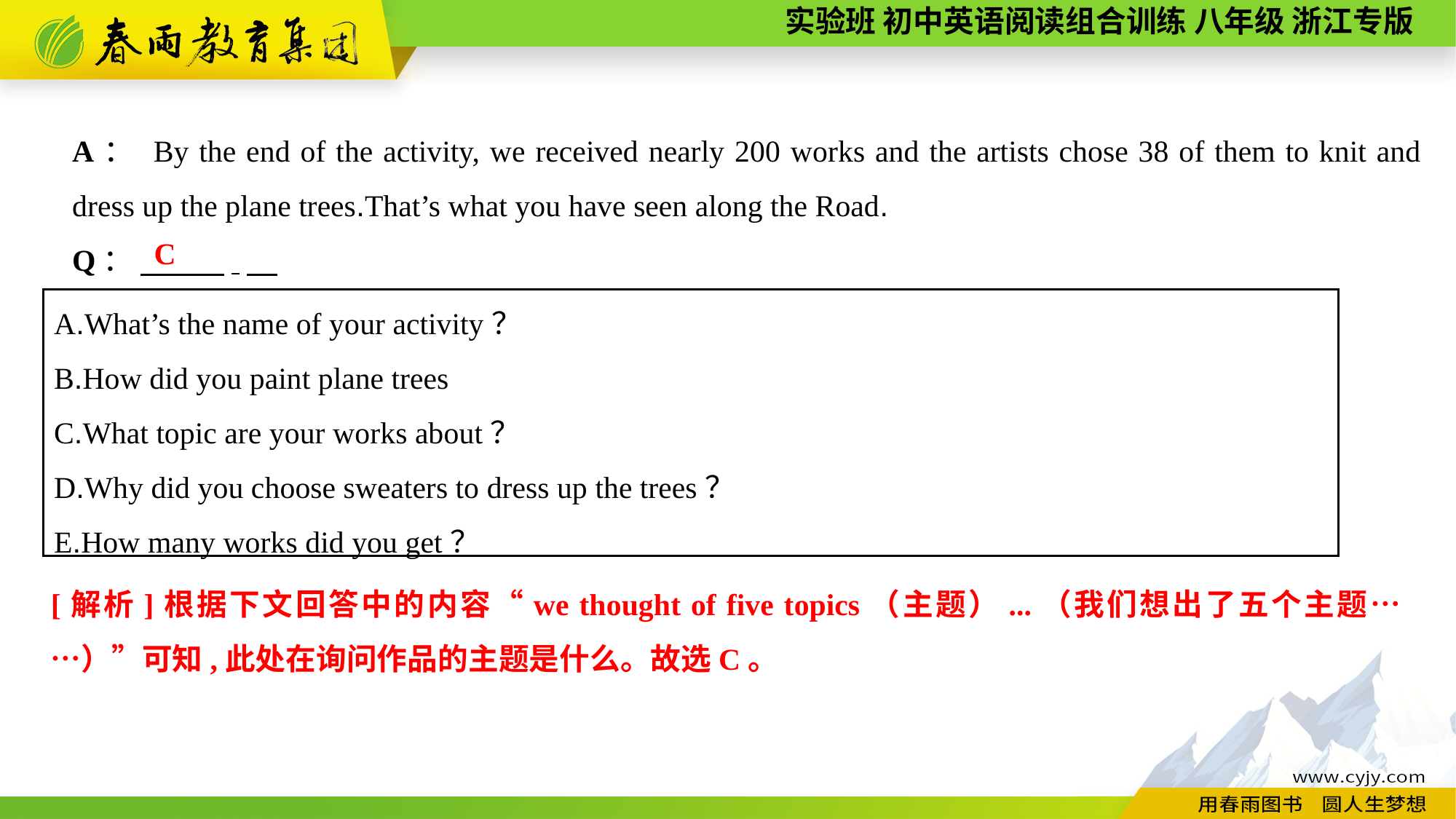

A： By the end of the activity, we received nearly 200 works and the artists chose 38 of them to knit and dress up the plane trees.That’s what you have seen along the Road.
Q： 　        .
C
A.What’s the name of your activity？
B.How did you paint plane trees
C.What topic are your works about？
D.Why did you choose sweaters to dress up the trees？
E.How many works did you get？

[解析]根据下文回答中的内容“we thought of five topics（主题）...（我们想出了五个主题……）”可知,此处在询问作品的主题是什么。故选C。